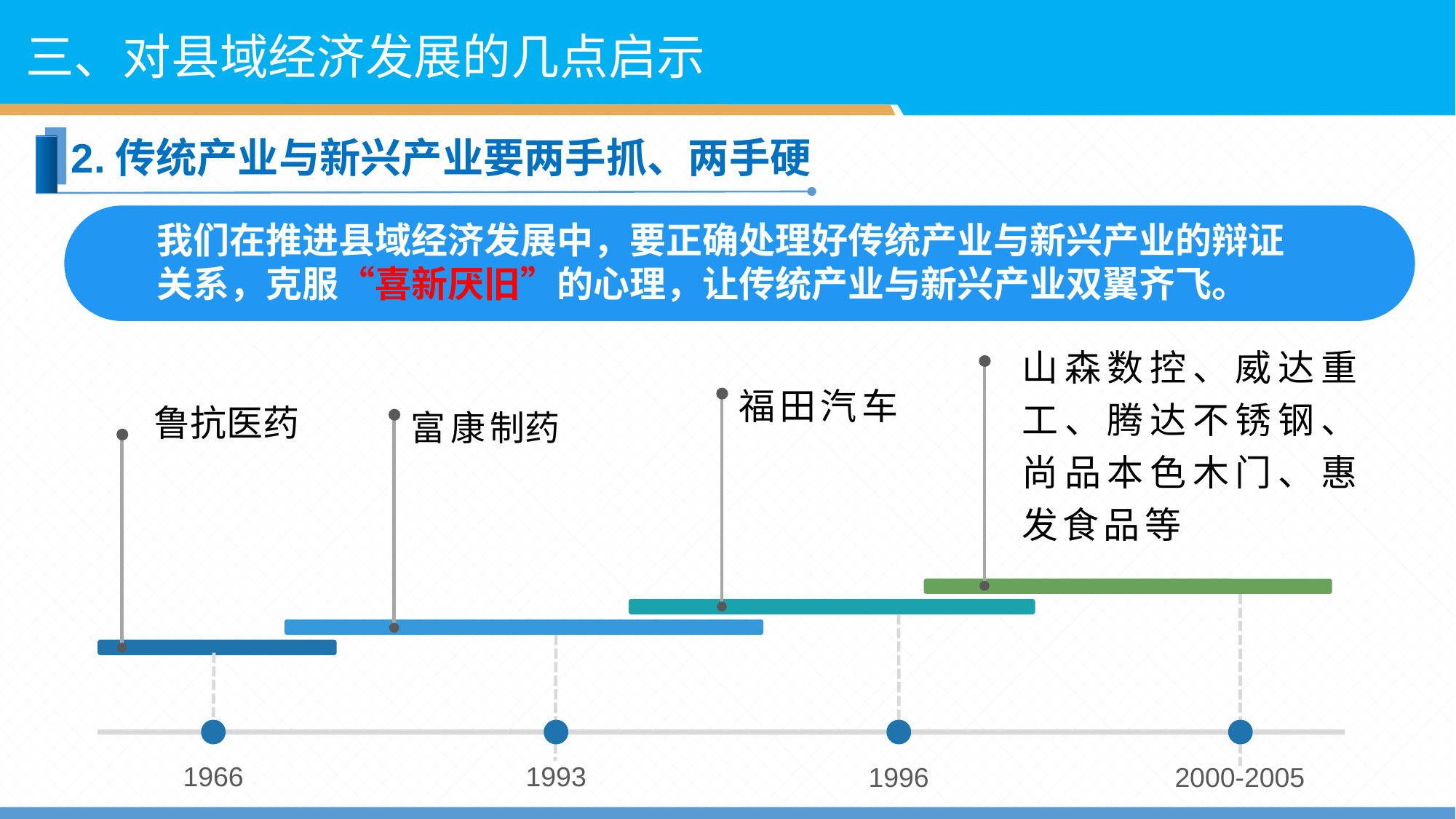

三、对县域经济发展的几点启示

2.传统产业与新兴产业要两手抓、两手硬

我们在推进县域经济发展中，要正确处理好传统产业与新兴产业的辩证关系，克服“喜新厌旧”的心理，让传统产业与新兴产业双翼齐飞。
山森数控、威达重工、腾达不锈钢、尚品本色木门、惠发食品等

福田汽车

鲁抗医药
富康制药

1966
1993
1996
2000-2005